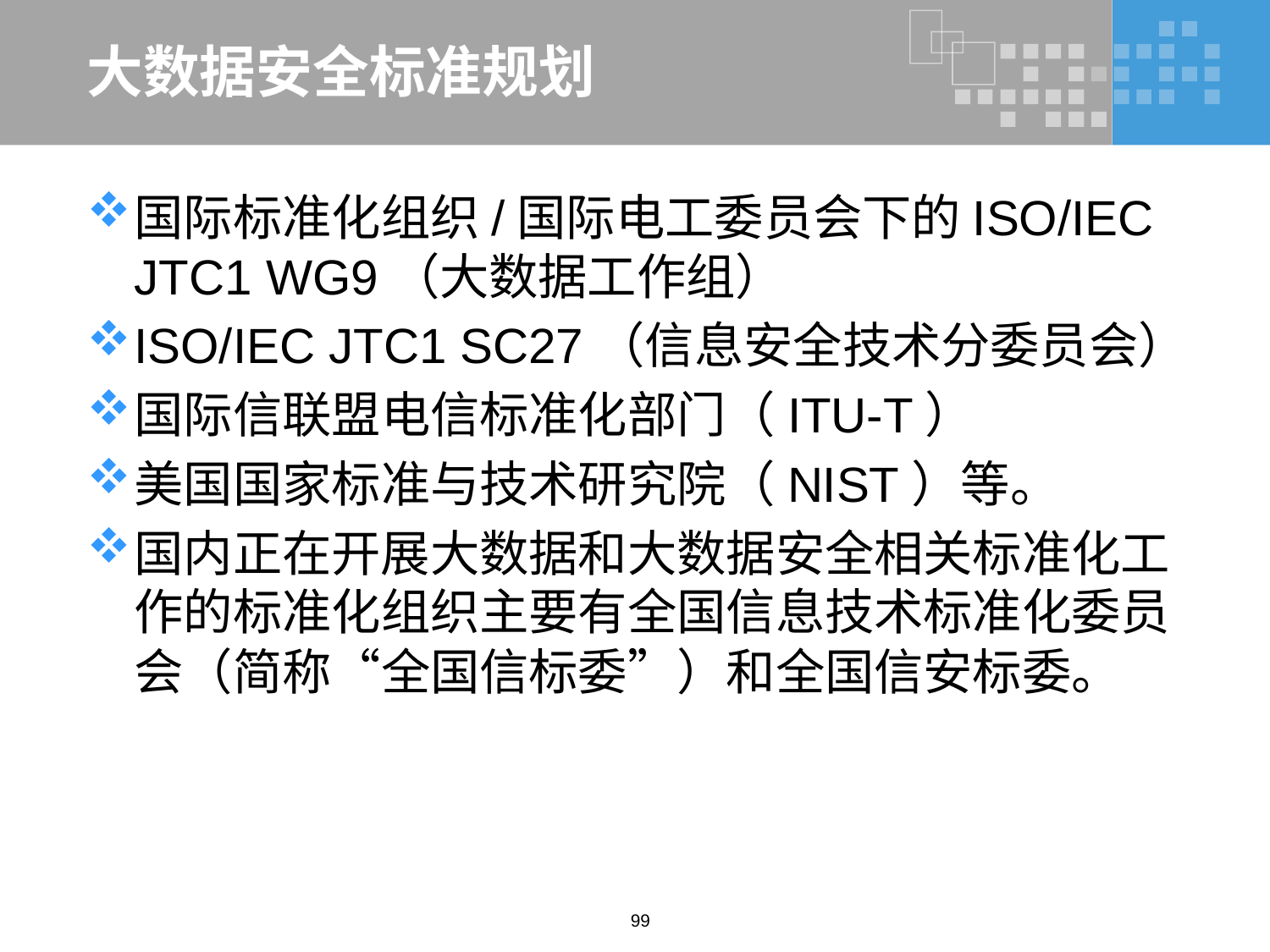

# 大数据安全标准规划
国际标准化组织/国际电工委员会下的ISO/IEC JTC1 WG9（大数据工作组）
ISO/IEC JTC1 SC27（信息安全技术分委员会）
国际信联盟电信标准化部门（ITU-T）
美国国家标准与技术研究院（NIST）等。
国内正在开展大数据和大数据安全相关标准化工作的标准化组织主要有全国信息技术标准化委员会（简称“全国信标委”）和全国信安标委。

99